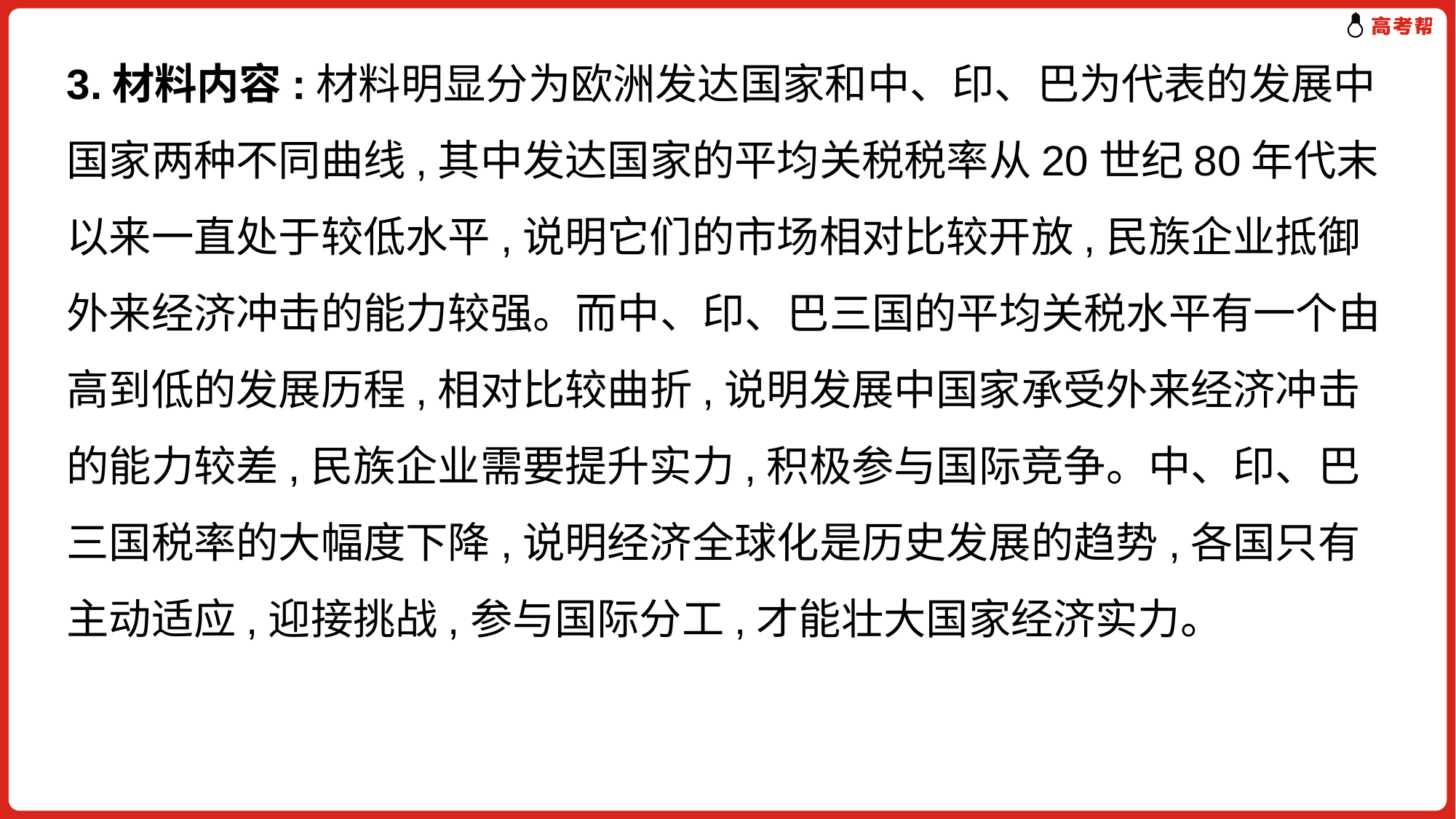

3.材料内容:材料明显分为欧洲发达国家和中、印、巴为代表的发展中国家两种不同曲线,其中发达国家的平均关税税率从20世纪80年代末以来一直处于较低水平,说明它们的市场相对比较开放,民族企业抵御外来经济冲击的能力较强。而中、印、巴三国的平均关税水平有一个由高到低的发展历程,相对比较曲折,说明发展中国家承受外来经济冲击的能力较差,民族企业需要提升实力,积极参与国际竞争。中、印、巴三国税率的大幅度下降,说明经济全球化是历史发展的趋势,各国只有主动适应,迎接挑战,参与国际分工,才能壮大国家经济实力。